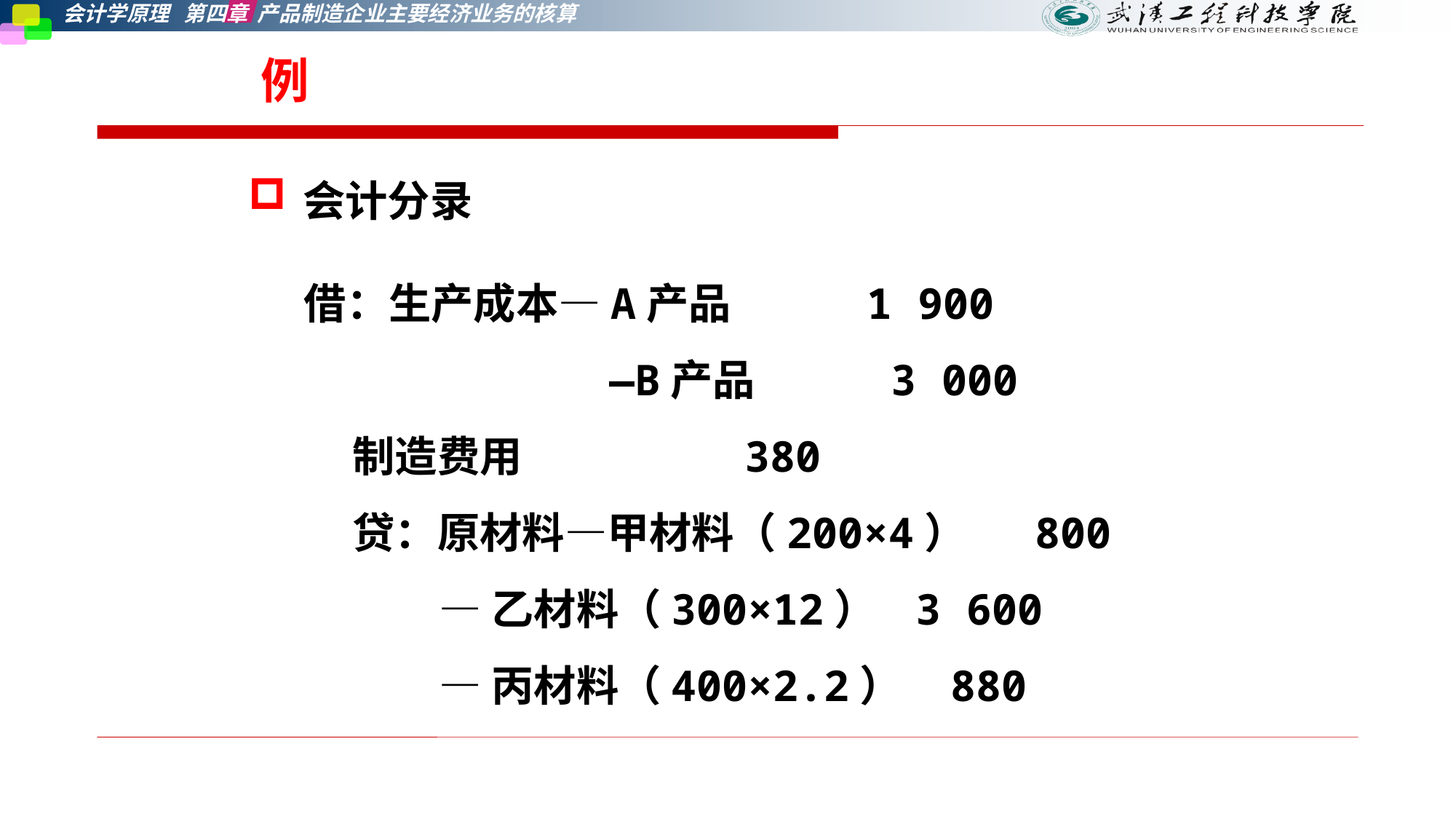

例
会计分录
借：生产成本—A产品             1 900
            —B产品             3 000
    制造费用                      380
    贷：原材料—甲材料（200×4）      800
              —乙材料（300×12）   3 600
              —丙材料（400×2.2）    880